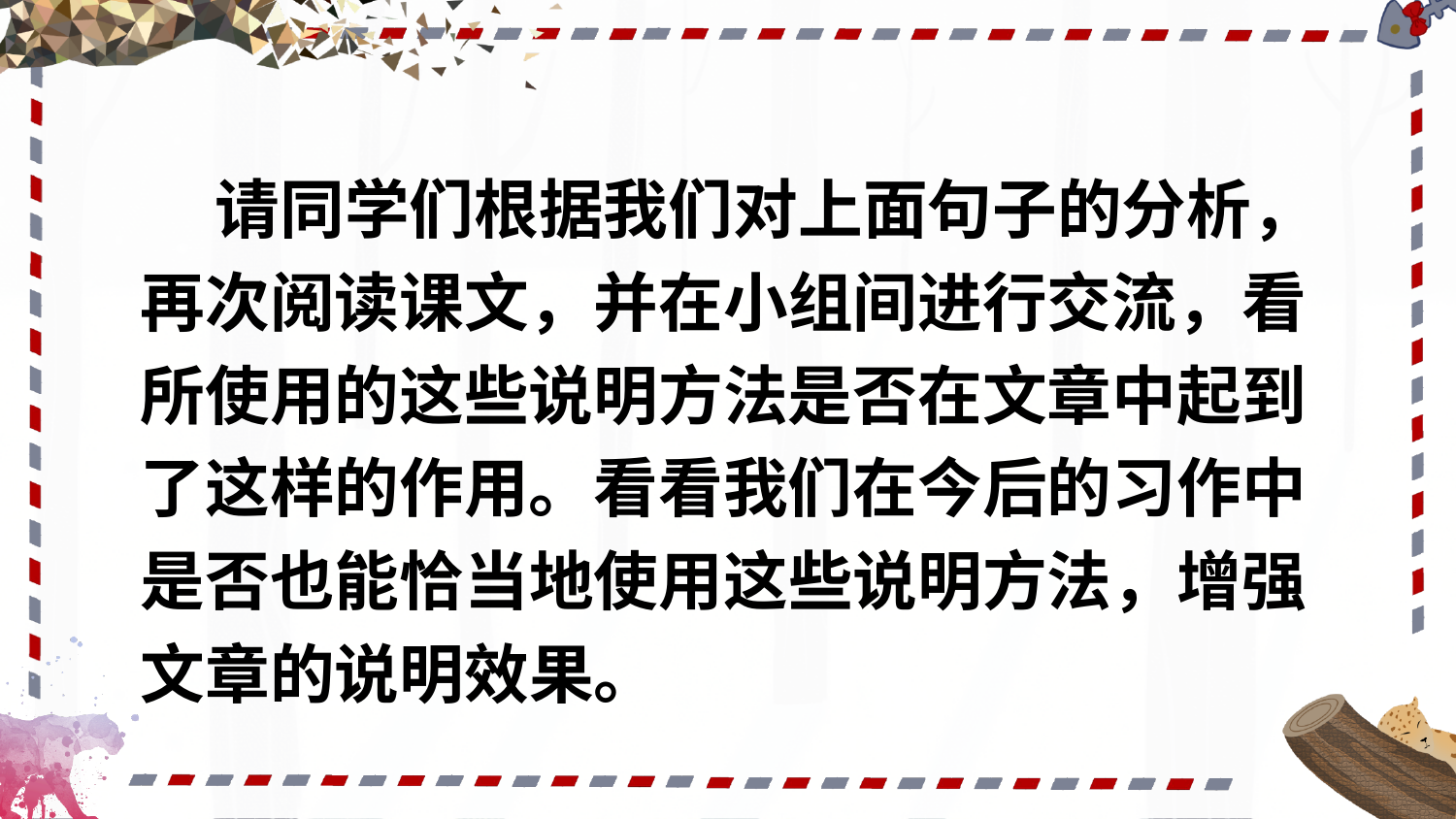

请同学们根据我们对上面句子的分析，再次阅读课文，并在小组间进行交流，看所使用的这些说明方法是否在文章中起到了这样的作用。看看我们在今后的习作中是否也能恰当地使用这些说明方法，增强文章的说明效果。